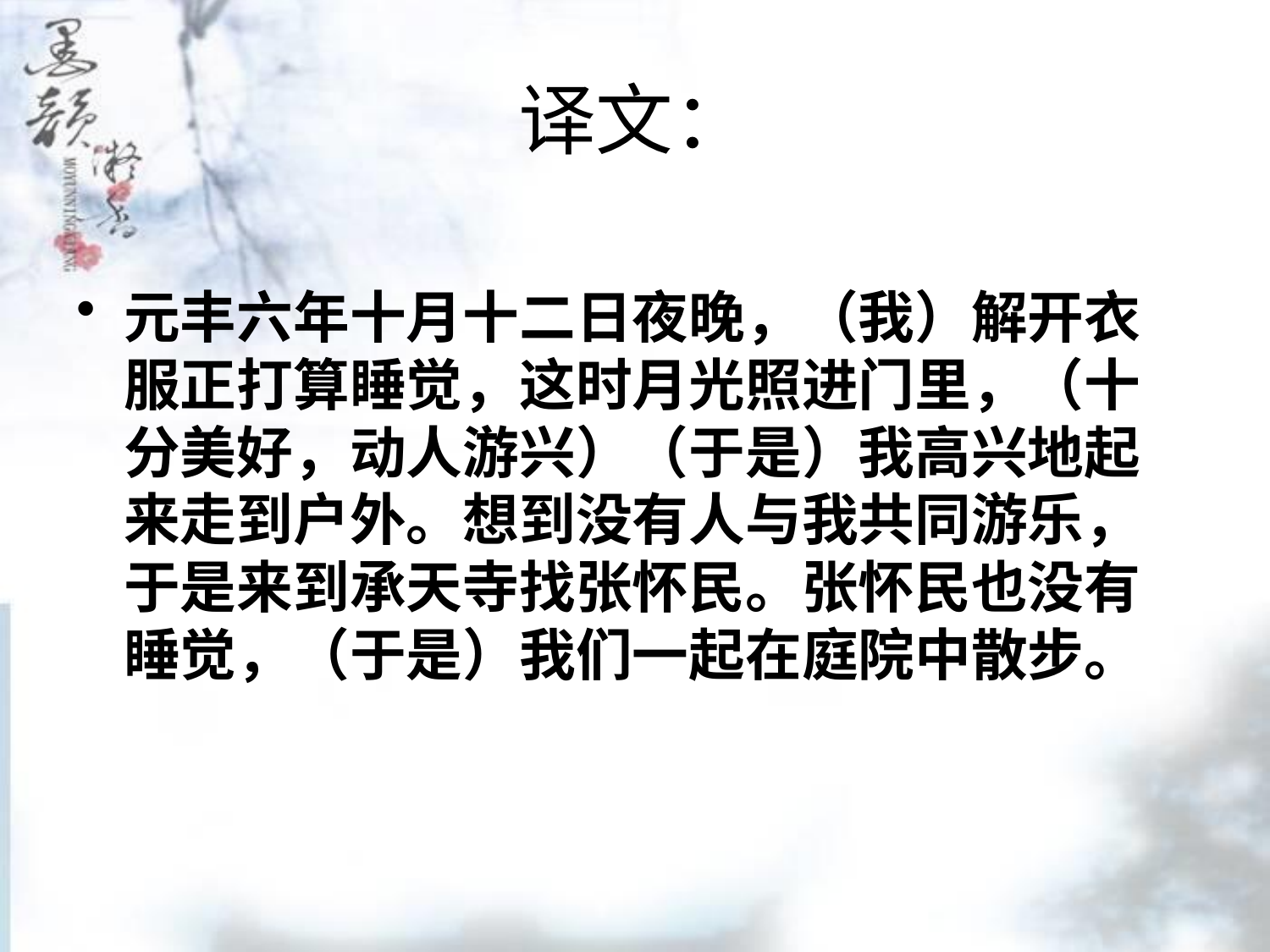

# 译文：
元丰六年十月十二日夜晚，（我）解开衣服正打算睡觉，这时月光照进门里，（十分美好，动人游兴）（于是）我高兴地起来走到户外。想到没有人与我共同游乐，于是来到承天寺找张怀民。张怀民也没有睡觉，（于是）我们一起在庭院中散步。